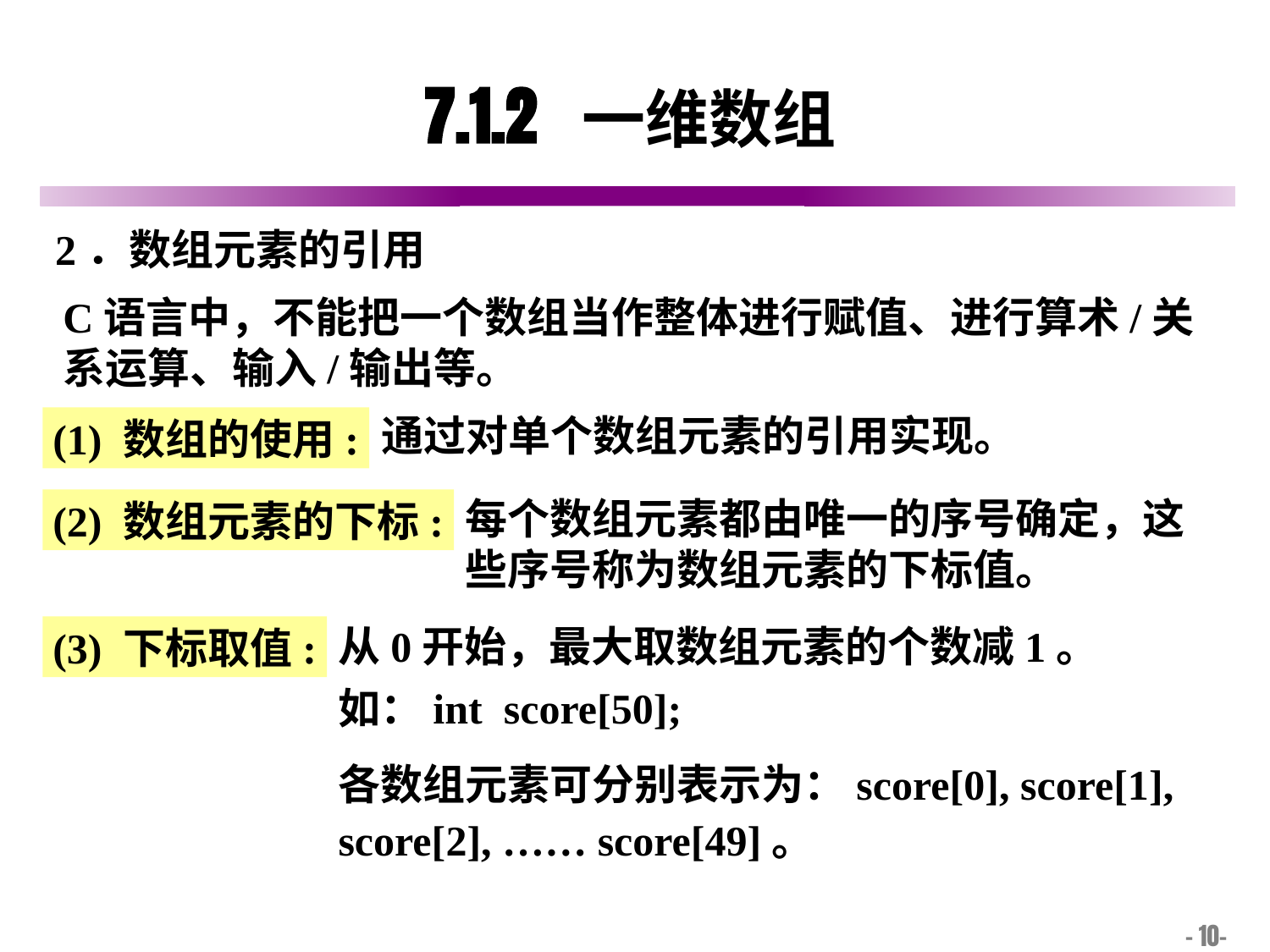

# 7.1.2  一维数组
2．数组元素的引用
C语言中，不能把一个数组当作整体进行赋值、进行算术/关系运算、输入/输出等。
通过对单个数组元素的引用实现。
(1) 数组的使用:
每个数组元素都由唯一的序号确定，这些序号称为数组元素的下标值。
(2) 数组元素的下标:
(3) 下标取值:
从0开始，最大取数组元素的个数减1。
如：int  score[50];
各数组元素可分别表示为：score[0], score[1], score[2], …… score[49]。
 - 10-